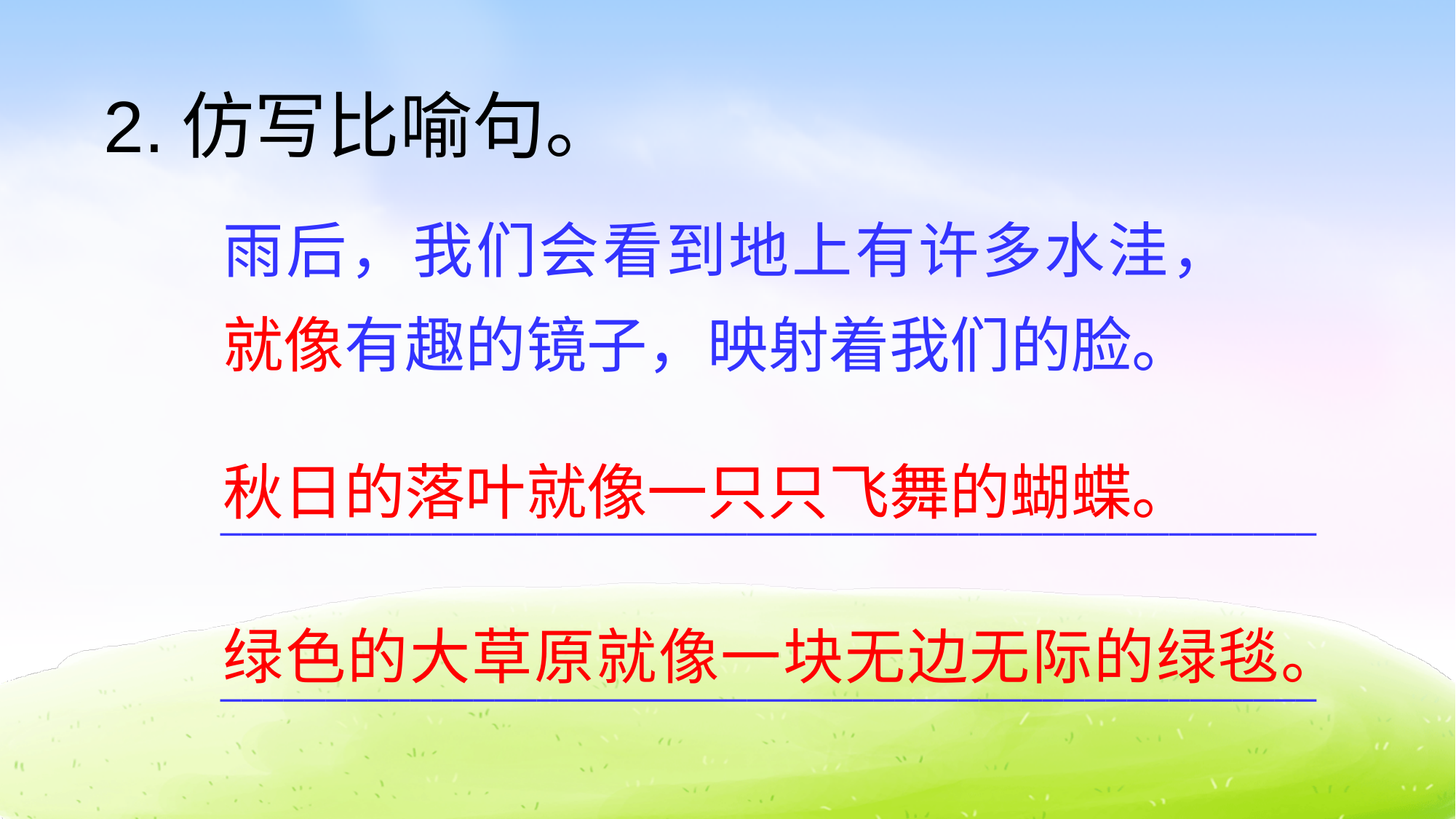

2.仿写比喻句。
雨后，我们会看到地上有许多水洼，就像有趣的镜子，映射着我们的脸。
秋日的落叶就像一只只飞舞的蝴蝶。
____________________________________________________
绿色的大草原就像一块无边无际的绿毯。
____________________________________________________